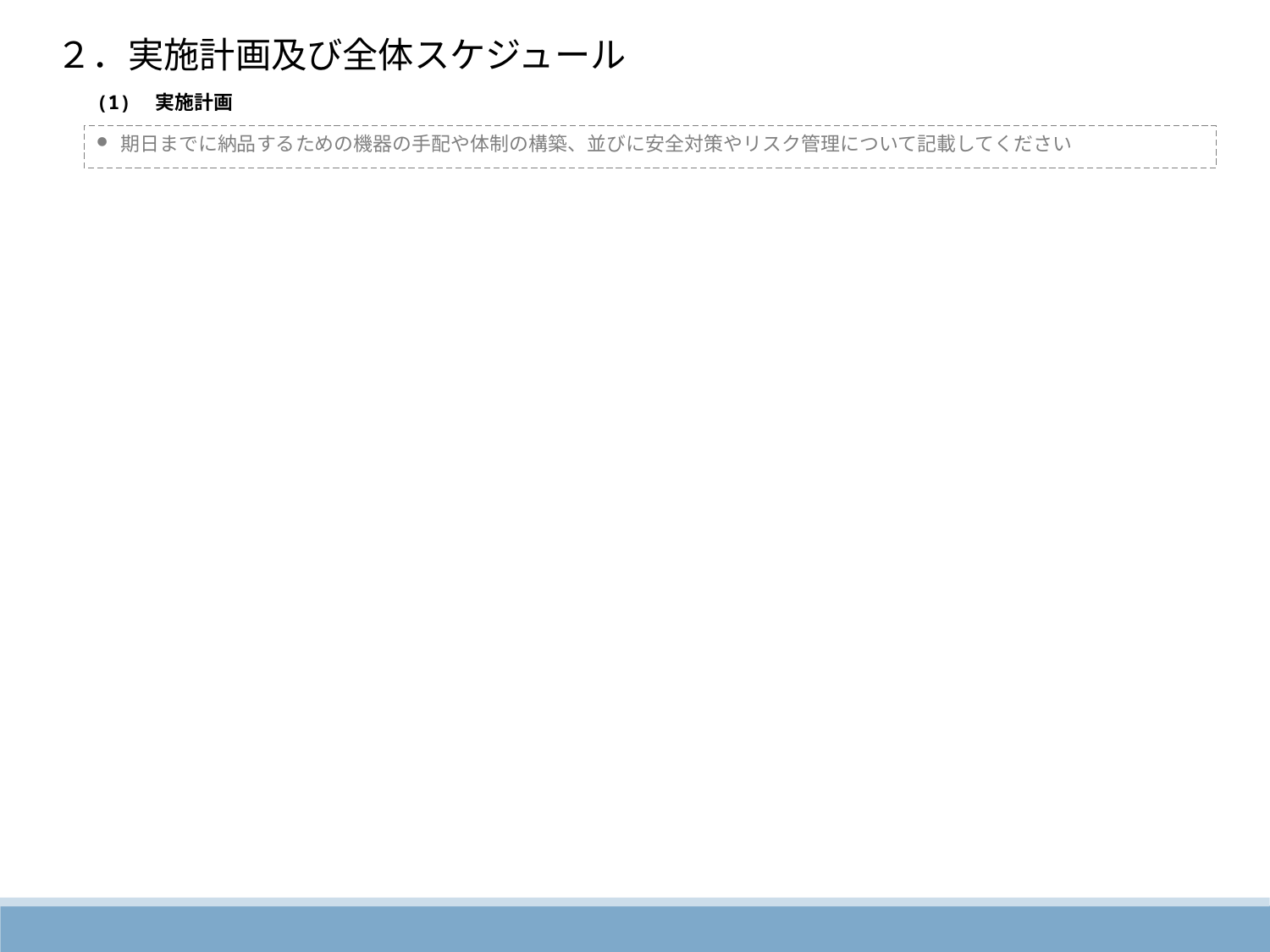

２．実施計画及び全体スケジュール
(1)　実施計画
期日までに納品するための機器の手配や体制の構築、並びに安全対策やリスク管理について記載してください